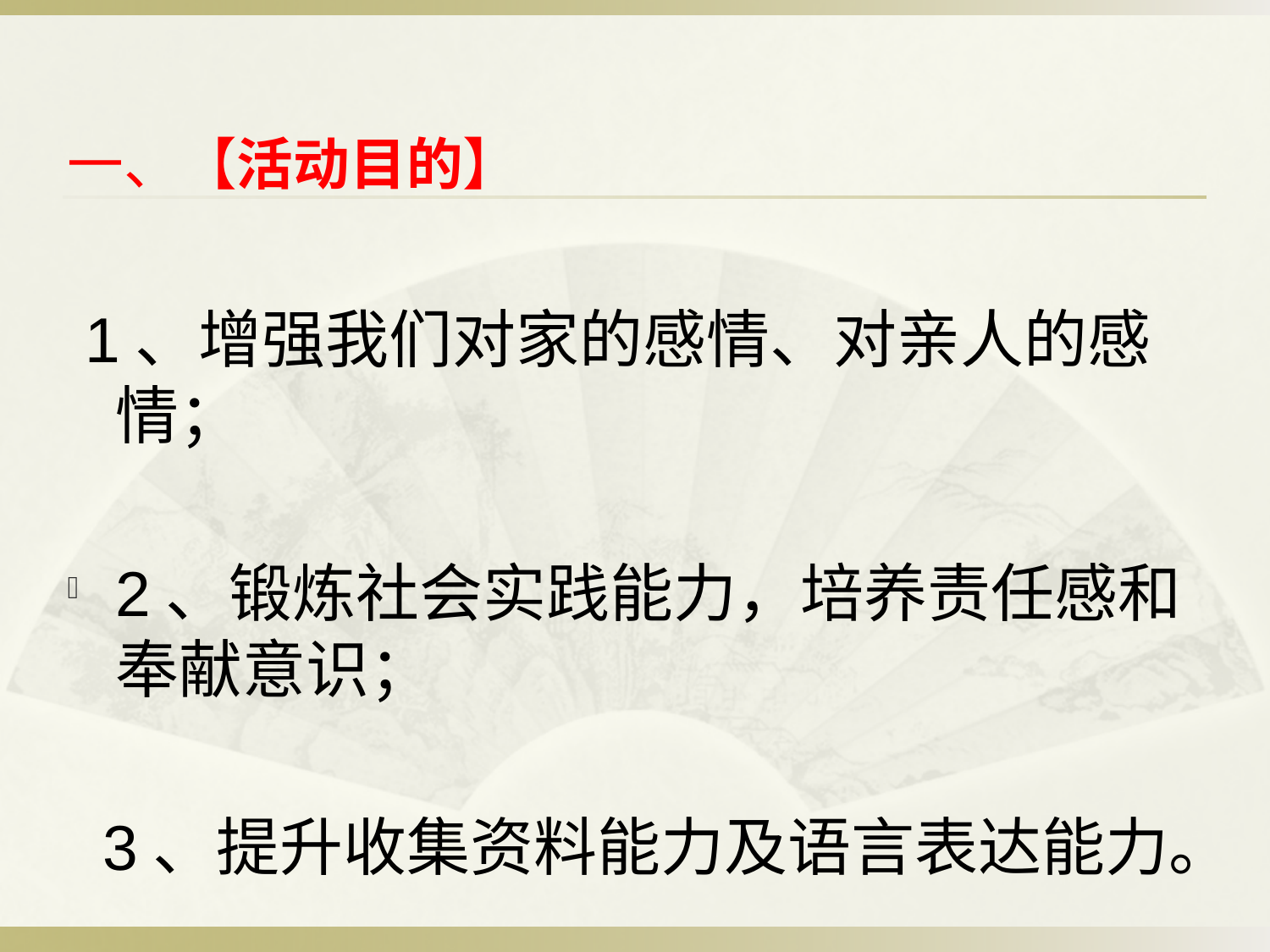

一、【活动目的】

 1、增强我们对家的感情、对亲人的感情；

2、锻炼社会实践能力，培养责任感和奉献意识；

  3、提升收集资料能力及语言表达能力。

#